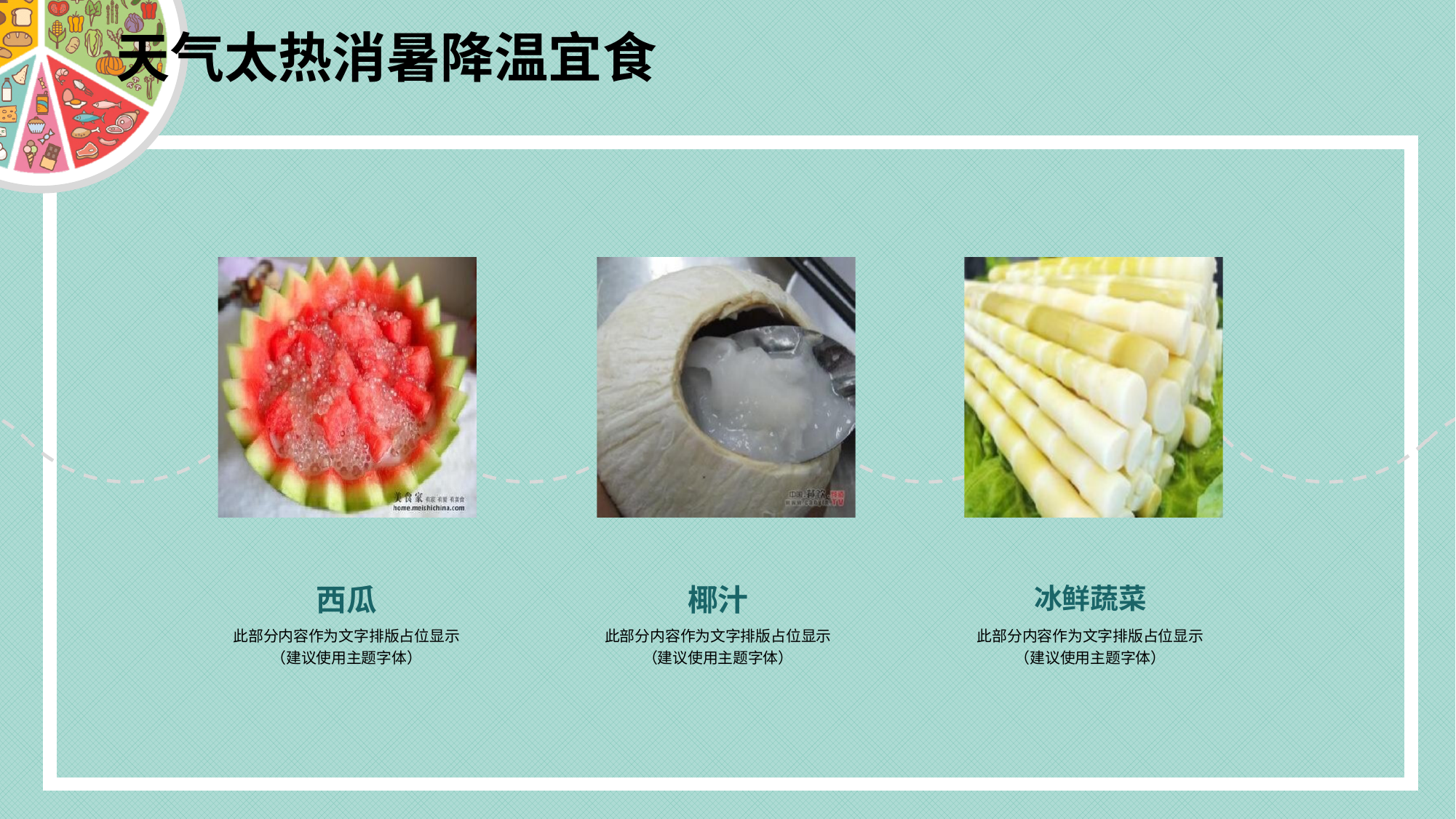

# 天气太热消暑降温宜食

西瓜
椰汁
冰鲜蔬菜
此部分内容作为文字排版占位显示
（建议使用主题字体）
此部分内容作为文字排版占位显示
（建议使用主题字体）
此部分内容作为文字排版占位显示
（建议使用主题字体）